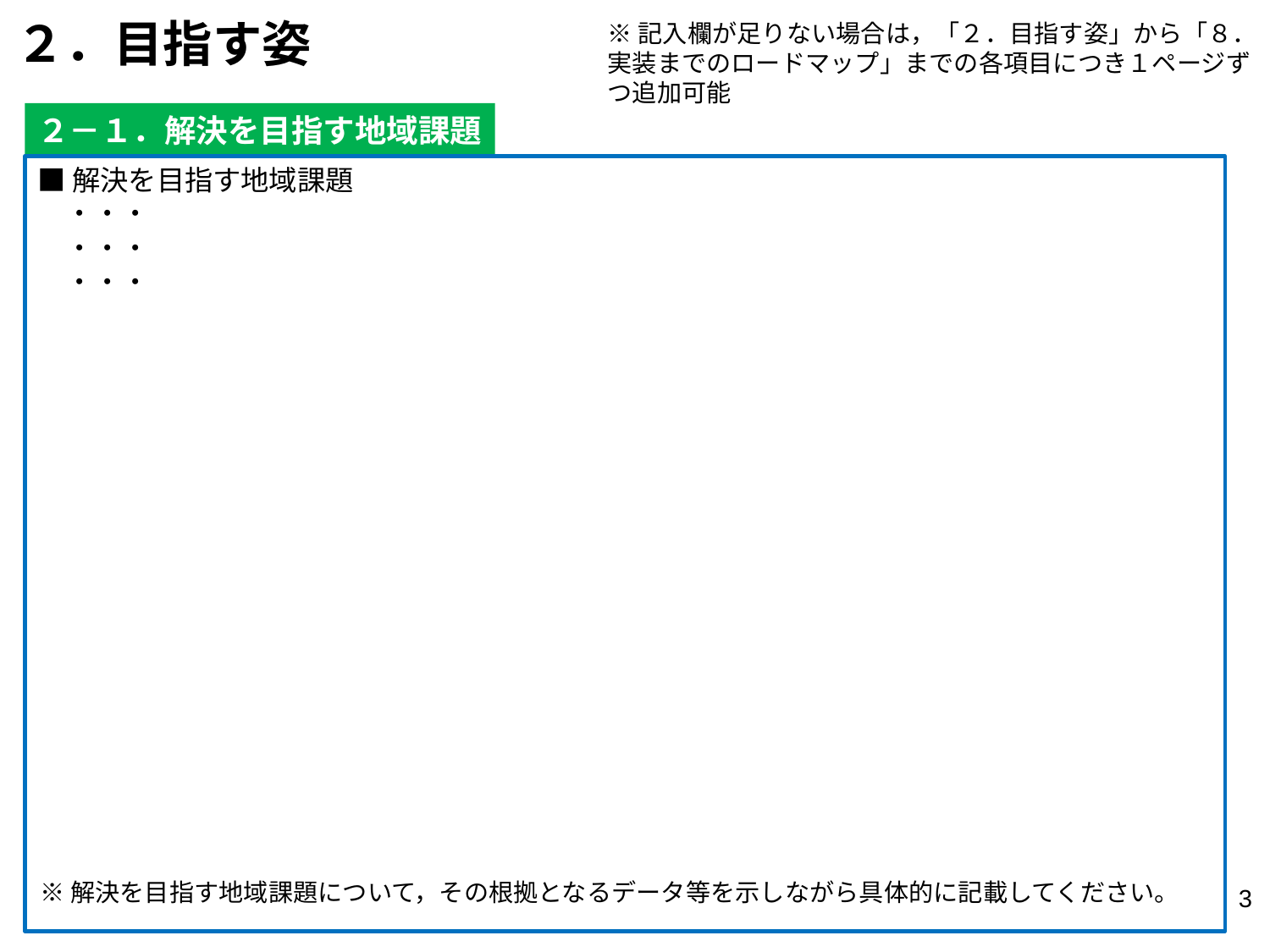

２．目指す姿
※記入欄が足りない場合は，「２．目指す姿」から「８．実装までのロードマップ」までの各項目につき１ページずつ追加可能
２－１．解決を目指す地域課題
■解決を目指す地域課題
　・・・
　・・・
　・・・

※解決を目指す地域課題について，その根拠となるデータ等を示しながら具体的に記載してください。
3